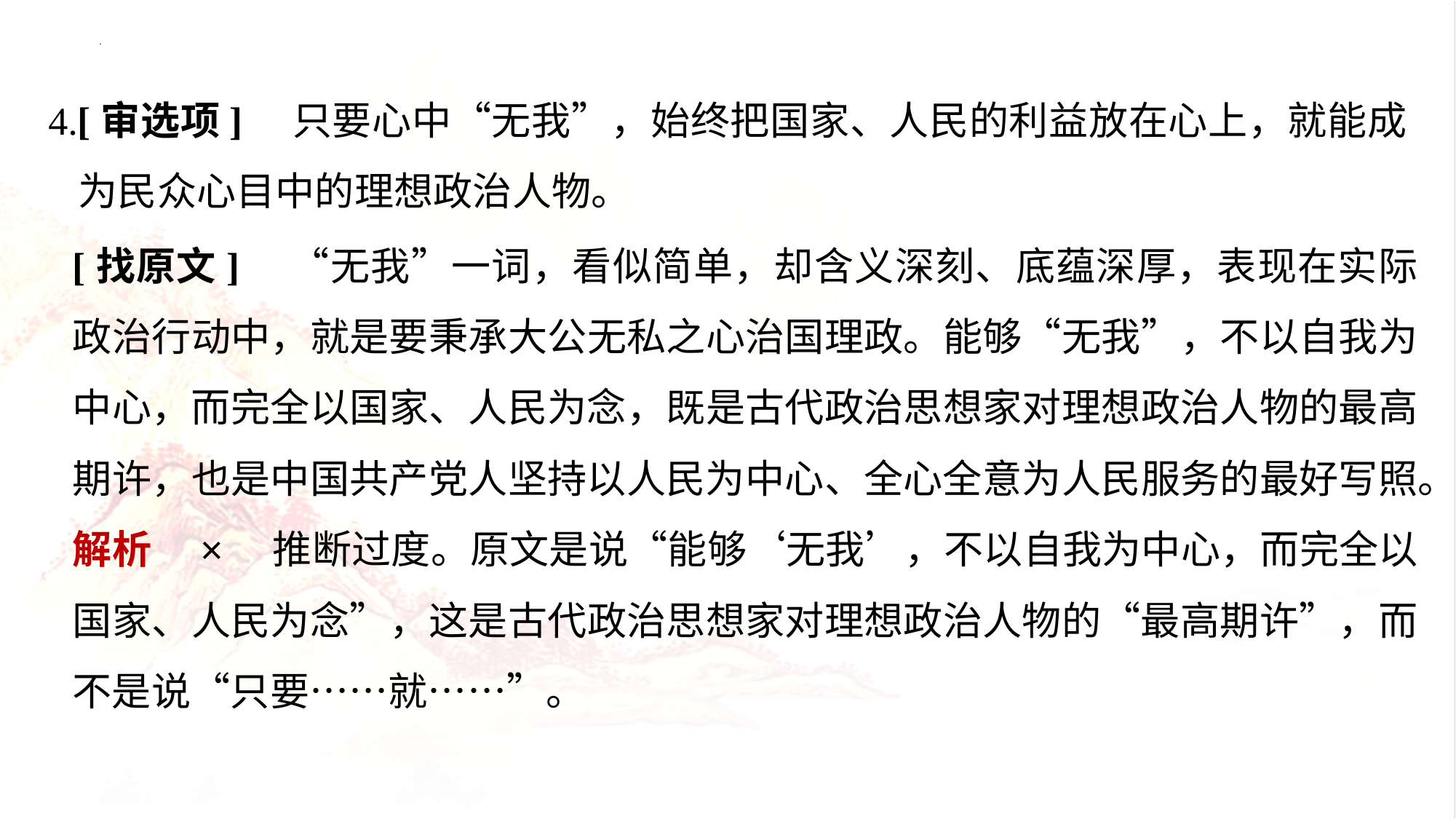

4.[审选项]　只要心中“无我”，始终把国家、人民的利益放在心上，就能成为民众心目中的理想政治人物。
[找原文]　“无我”一词，看似简单，却含义深刻、底蕴深厚，表现在实际政治行动中，就是要秉承大公无私之心治国理政。能够“无我”，不以自我为中心，而完全以国家、人民为念，既是古代政治思想家对理想政治人物的最高期许，也是中国共产党人坚持以人民为中心、全心全意为人民服务的最好写照。
解析　×　推断过度。原文是说“能够‘无我’，不以自我为中心，而完全以国家、人民为念”，这是古代政治思想家对理想政治人物的“最高期许”，而不是说“只要……就……”。